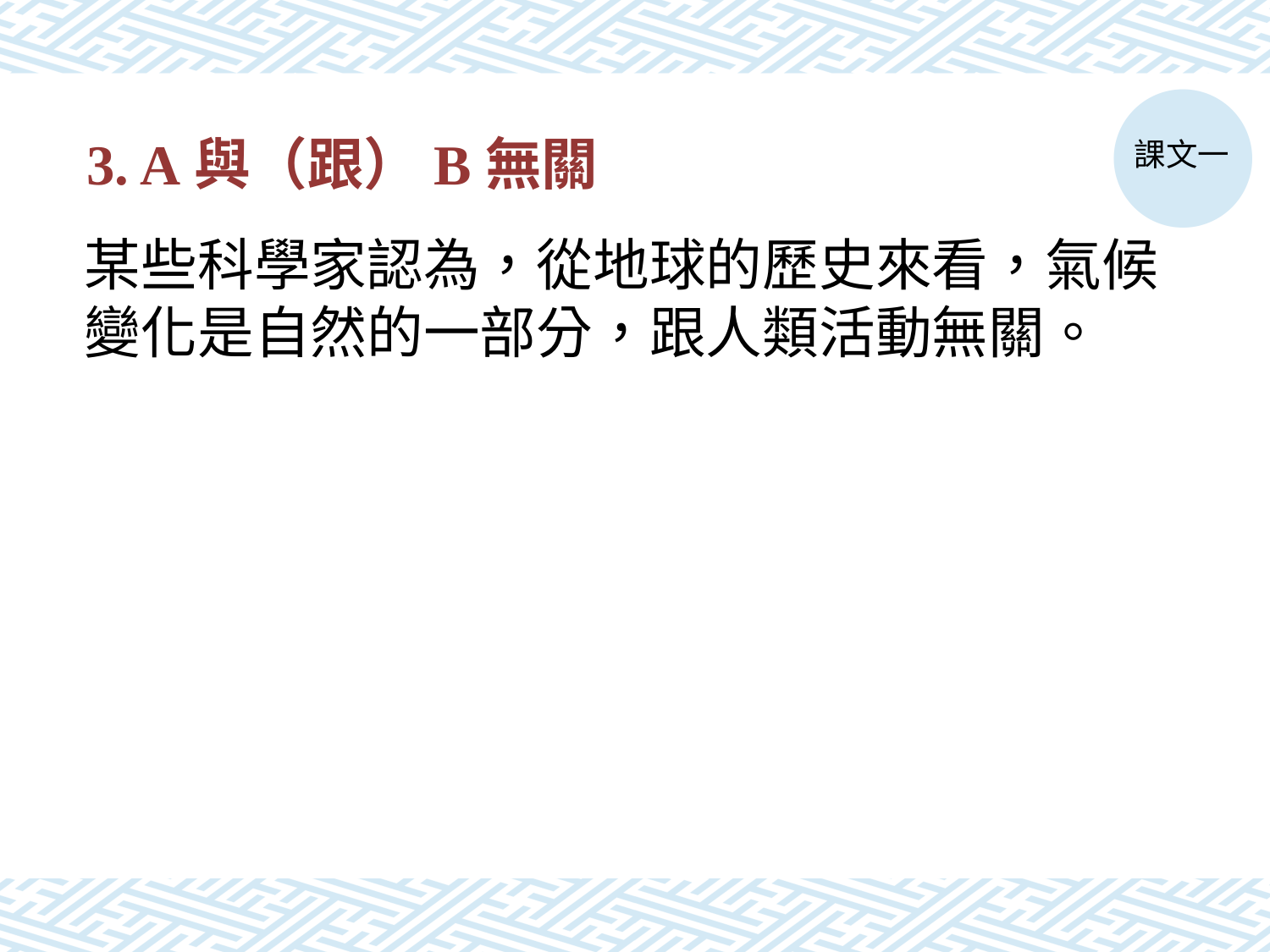

課文一
# 3. A與（跟）B無關
某些科學家認為，從地球的歷史來看，氣候變化是自然的一部分，跟人類活動無關。